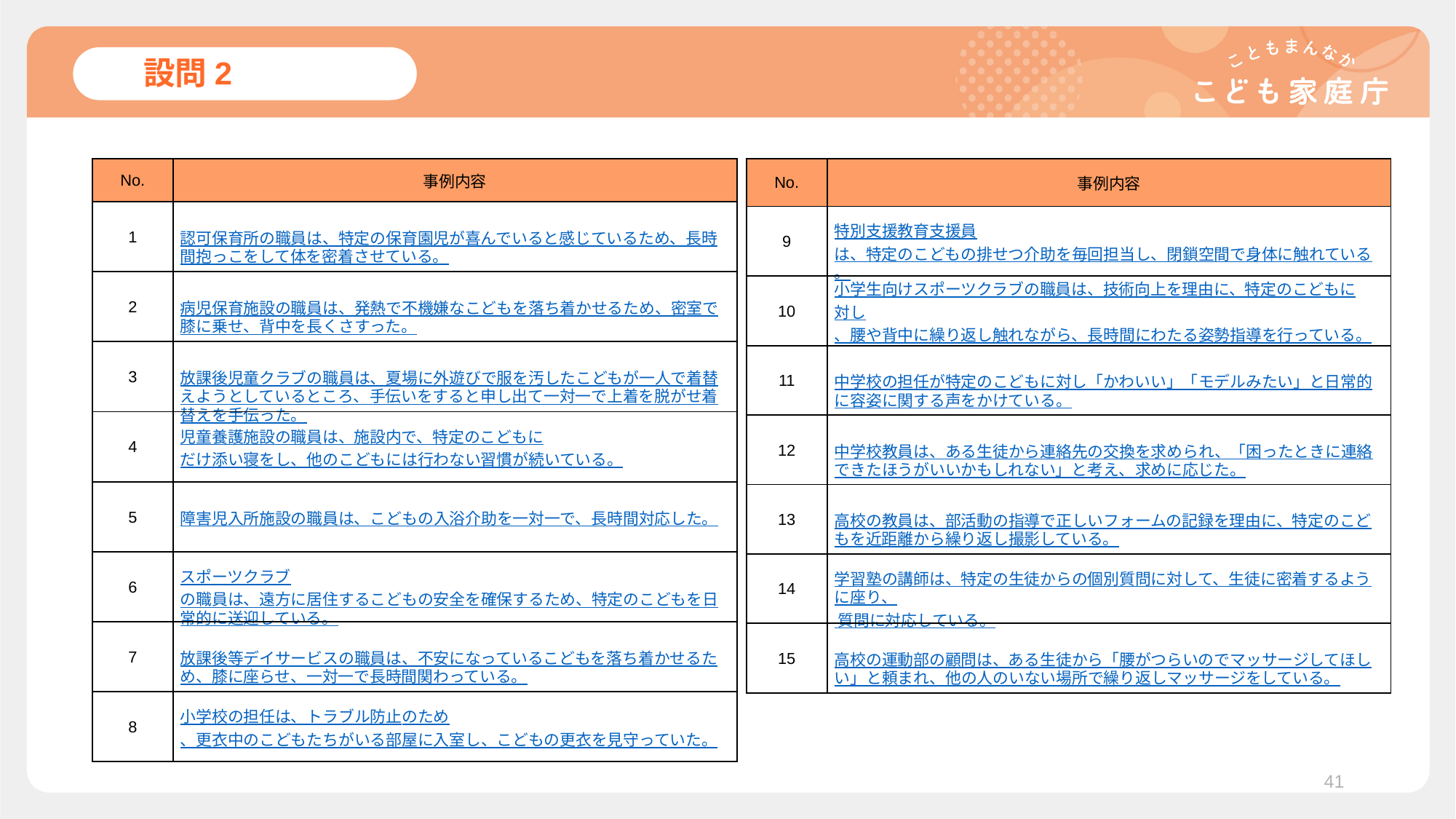

# 設問2
| No. | 事例内容 |
| --- | --- |
| 9 | 特別支援教育支援員は、特定のこどもの排せつ介助を毎回担当し、閉鎖空間で身体に触れている。 |
| 10 | 小学生向けスポーツクラブの職員は、技術向上を理由に、特定のこどもに対し、腰や背中に繰り返し触れながら、長時間にわたる姿勢指導を行っている。 |
| 11 | 中学校の担任が特定のこどもに対し「かわいい」「モデルみたい」と日常的に容姿に関する声をかけている。 |
| 12 | 中学校教員は、ある生徒から連絡先の交換を求められ、「困ったときに連絡できたほうがいいかもしれない」と考え、求めに応じた。 |
| 13 | 高校の教員は、部活動の指導で正しいフォームの記録を理由に、特定のこどもを近距離から繰り返し撮影している。 |
| 14 | 学習塾の講師は、特定の生徒からの個別質問に対して、生徒に密着するように座り、 質問に対応している。 |
| 15 | 高校の運動部の顧問は、ある生徒から「腰がつらいのでマッサージしてほしい」と頼まれ、他の人のいない場所で繰り返しマッサージをしている。 |
| No. | 事例内容 |
| --- | --- |
| 1 | 認可保育所の職員は、特定の保育園児が喜んでいると感じているため、長時間抱っこをして体を密着させている。 |
| 2 | 病児保育施設の職員は、発熱で不機嫌なこどもを落ち着かせるため、密室で膝に乗せ、背中を長くさすった。 |
| 3 | 放課後児童クラブの職員は、夏場に外遊びで服を汚したこどもが一人で着替えようとしているところ、手伝いをすると申し出て一対一で上着を脱がせ着替えを手伝った。 |
| 4 | 児童養護施設の職員は、施設内で、特定のこどもにだけ添い寝をし、他のこどもには行わない習慣が続いている。 |
| 5 | 障害児入所施設の職員は、こどもの入浴介助を一対一で、長時間対応した。 |
| 6 | スポーツクラブの職員は、遠方に居住するこどもの安全を確保するため、特定のこどもを日常的に送迎している。 |
| 7 | 放課後等デイサービスの職員は、不安になっているこどもを落ち着かせるため、膝に座らせ、一対一で長時間関わっている。 |
| 8 | 小学校の担任は、トラブル防止のため、更衣中のこどもたちがいる部屋に入室し、こどもの更衣を見守っていた。 |
41